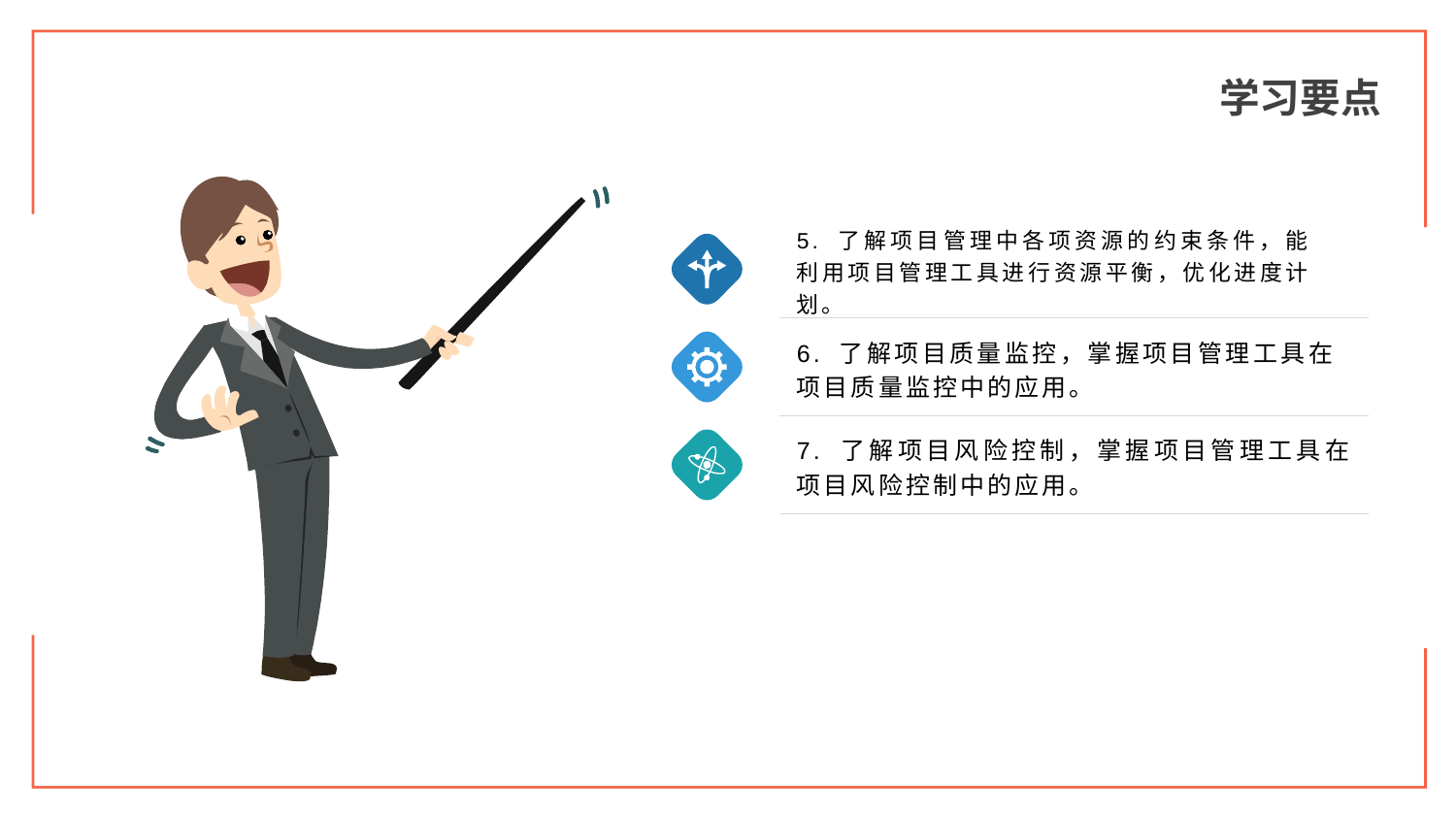

学习要点

5. 了解项目管理中各项资源的约束条件，能利用项目管理工具进行资源平衡，优化进度计划。

6. 了解项目质量监控，掌握项目管理工具在项目质量监控中的应用。

7. 了解项目风险控制，掌握项目管理工具在项目风险控制中的应用。